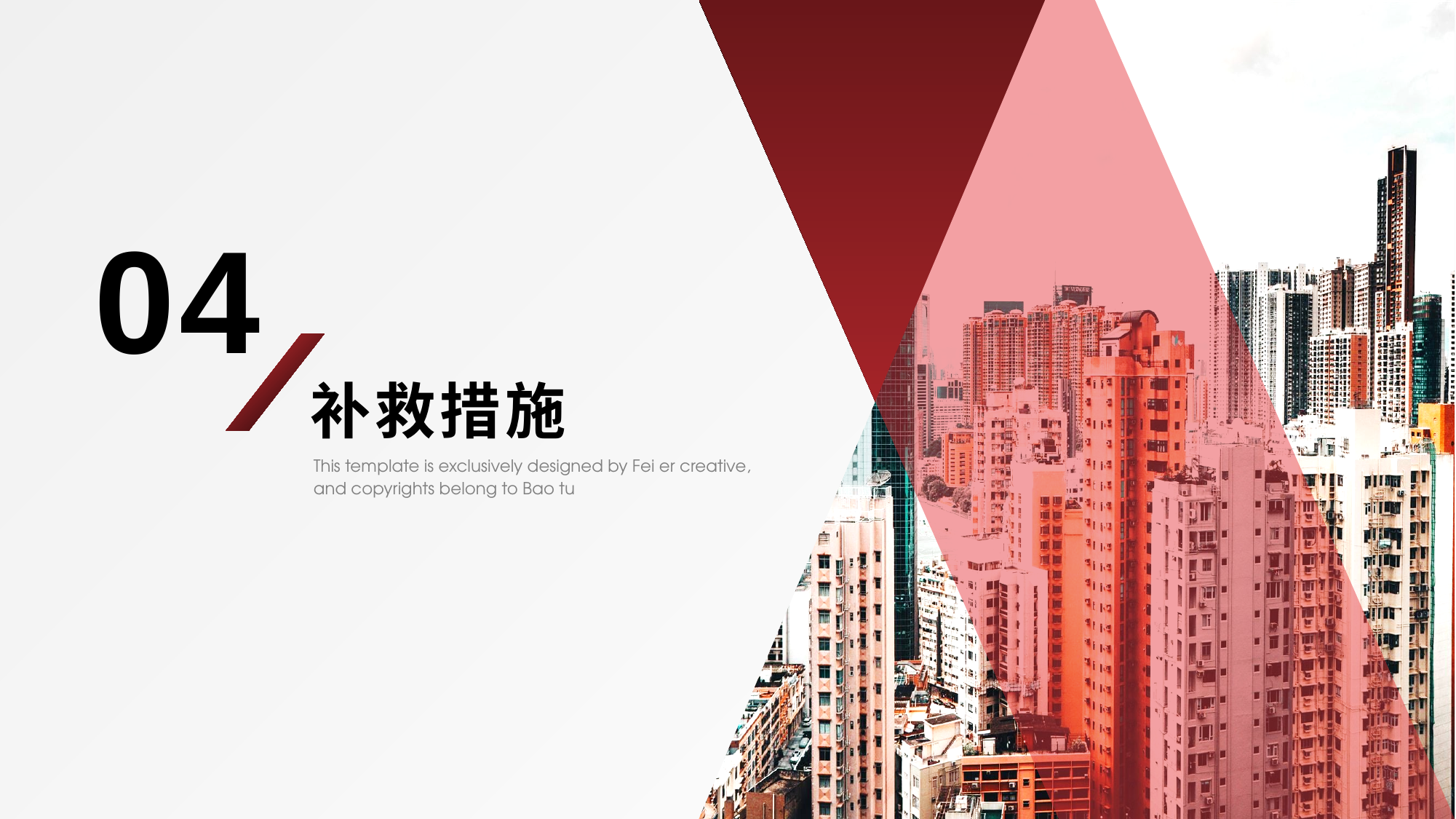

04

补救措施
This template is exclusively designed by Fei er creative, and copyrights belong to Bao tu